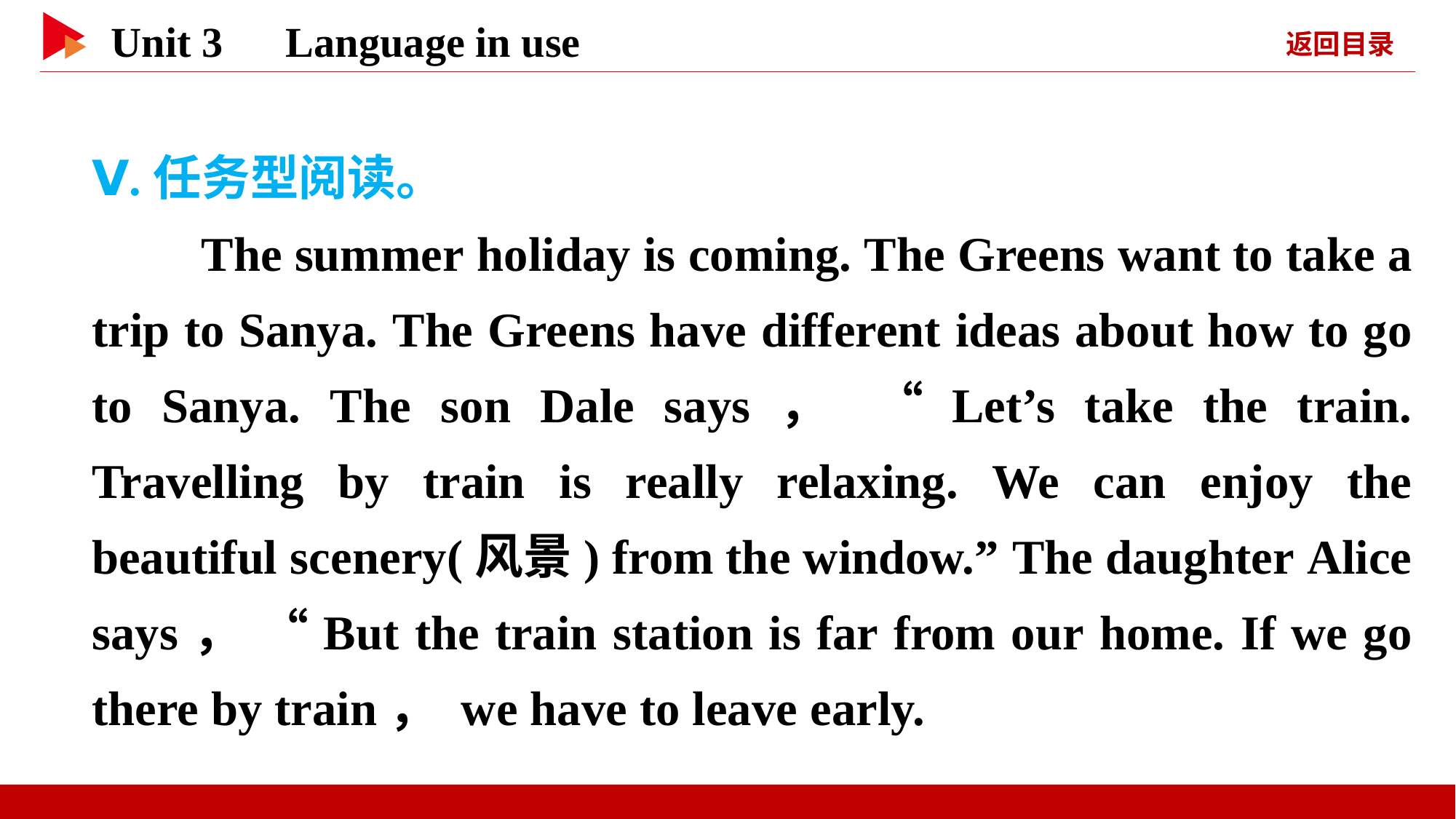

Ⅴ.任务型阅读。
　　The summer holiday is coming. The Greens want to take a trip to Sanya. The Greens have different ideas about how to go to Sanya. The son Dale says， “Let’s take the train. Travelling by train is really relaxing. We can enjoy the beautiful scenery(风景) from the window.” The daughter Alice says， “But the train station is far from our home. If we go there by train， we have to leave early.